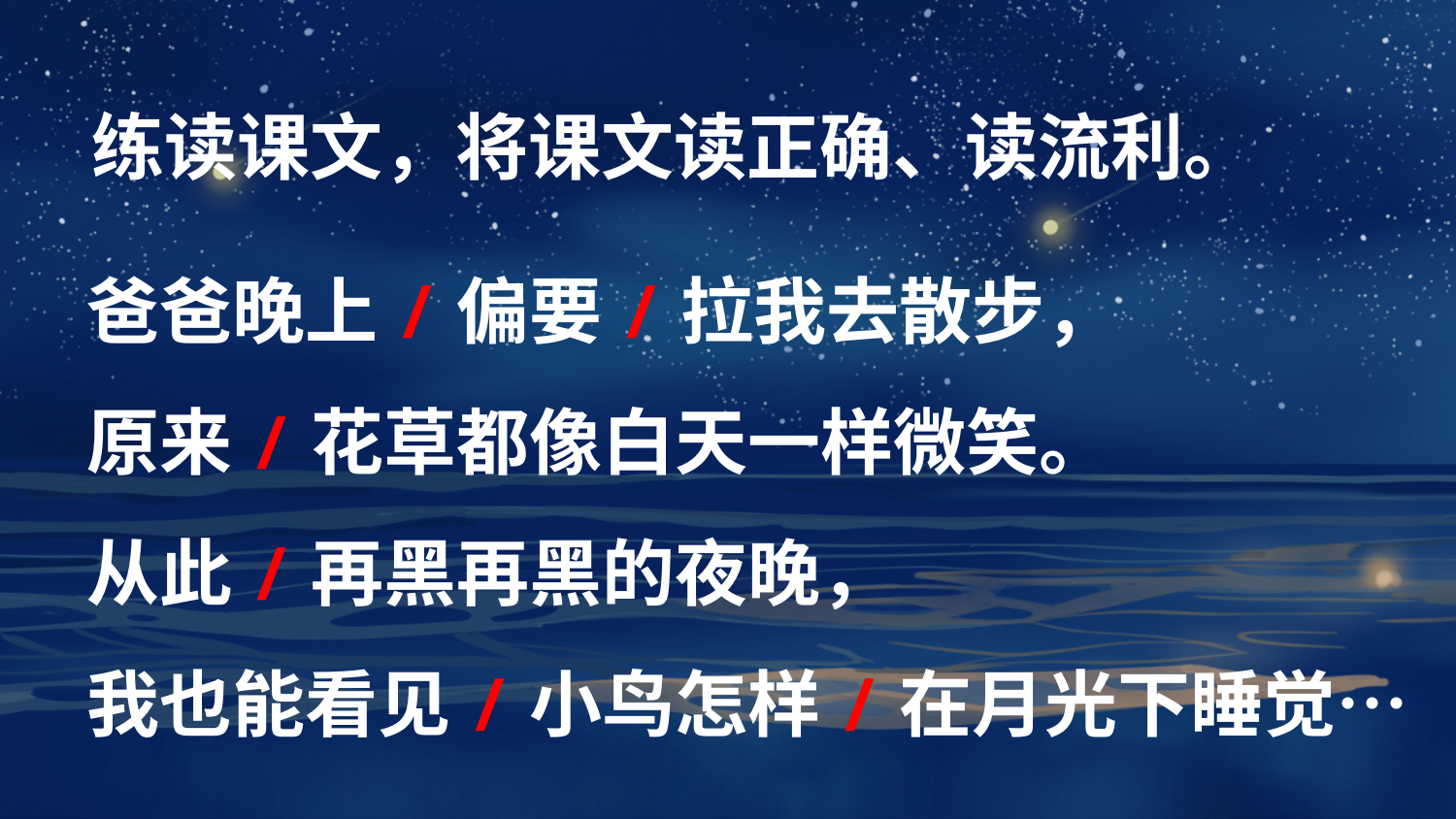

练读课文，将课文读正确、读流利。
爸爸晚上/偏要/拉我去散步，
原来/花草都像白天一样微笑。
从此/再黑再黑的夜晚，
我也能看见/小鸟怎样/在月光下睡觉……